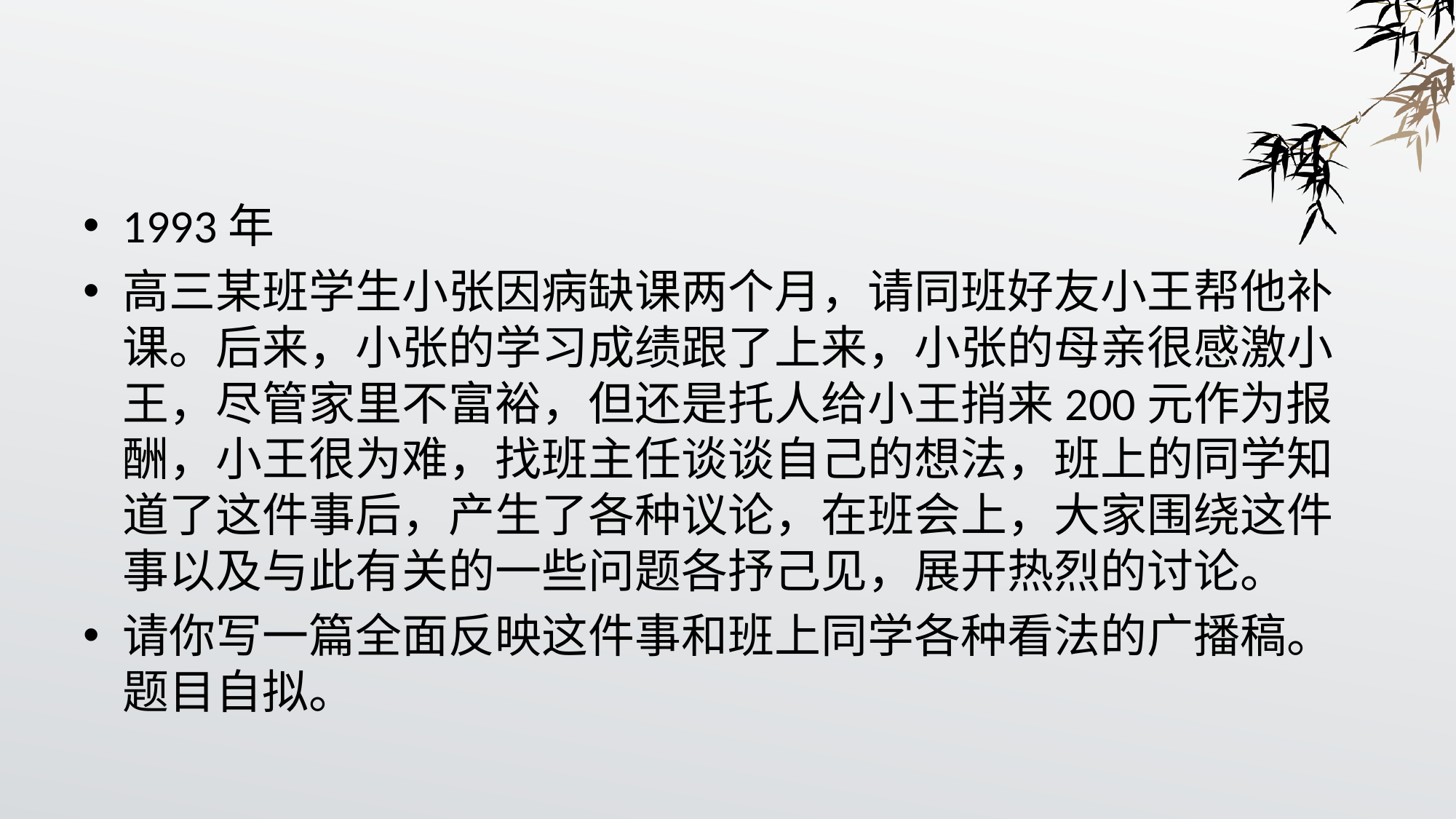

#
1993年
高三某班学生小张因病缺课两个月，请同班好友小王帮他补课。后来，小张的学习成绩跟了上来，小张的母亲很感激小王，尽管家里不富裕，但还是托人给小王捎来200元作为报酬，小王很为难，找班主任谈谈自己的想法，班上的同学知道了这件事后，产生了各种议论，在班会上，大家围绕这件事以及与此有关的一些问题各抒己见，展开热烈的讨论。
请你写一篇全面反映这件事和班上同学各种看法的广播稿。题目自拟。